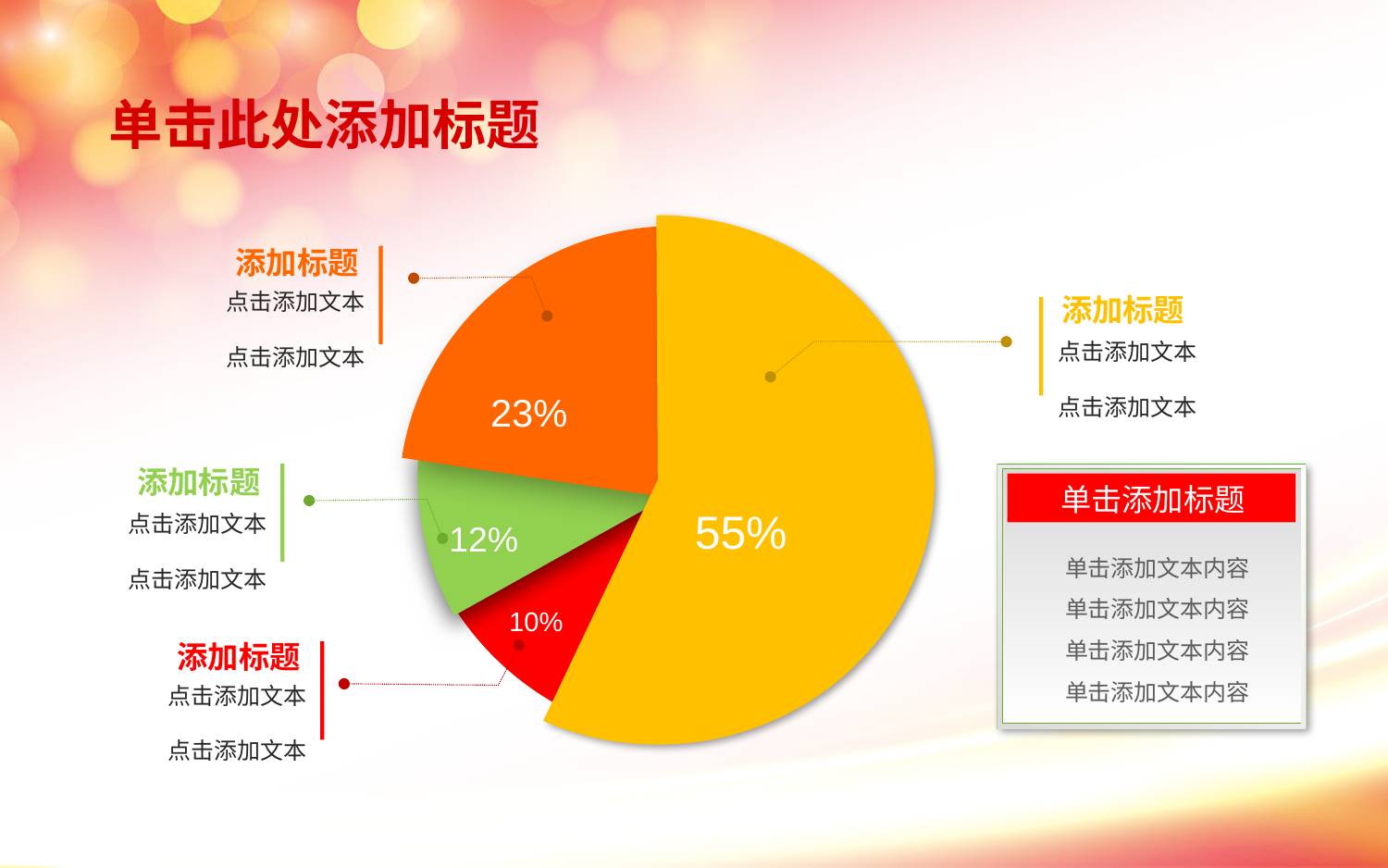

单击此处添加标题

23%
55%
12%
10%
添加标题

点击添加文本
点击添加文本
添加标题

点击添加文本
点击添加文本

添加标题

单击添加标题
单击添加文本内容
单击添加文本内容
单击添加文本内容
单击添加文本内容

点击添加文本
点击添加文本
添加标题

点击添加文本
点击添加文本